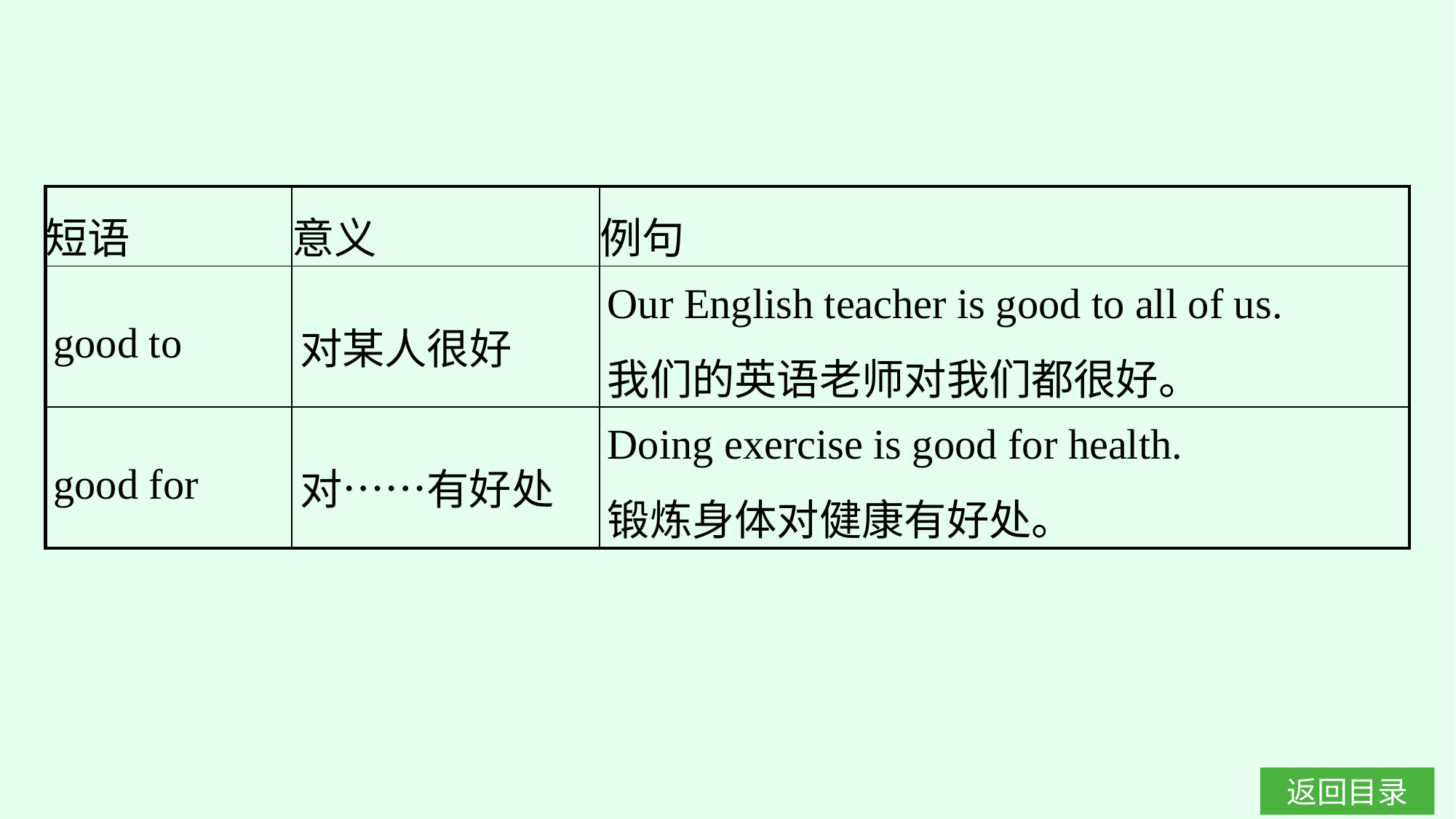

| 短语 | 意义 | 例句 |
| --- | --- | --- |
| good to | 对某人很好 | Our English teacher is good to all of us. 我们的英语老师对我们都很好。 |
| good for | 对……有好处 | Doing exercise is good for health. 锻炼身体对健康有好处。 |